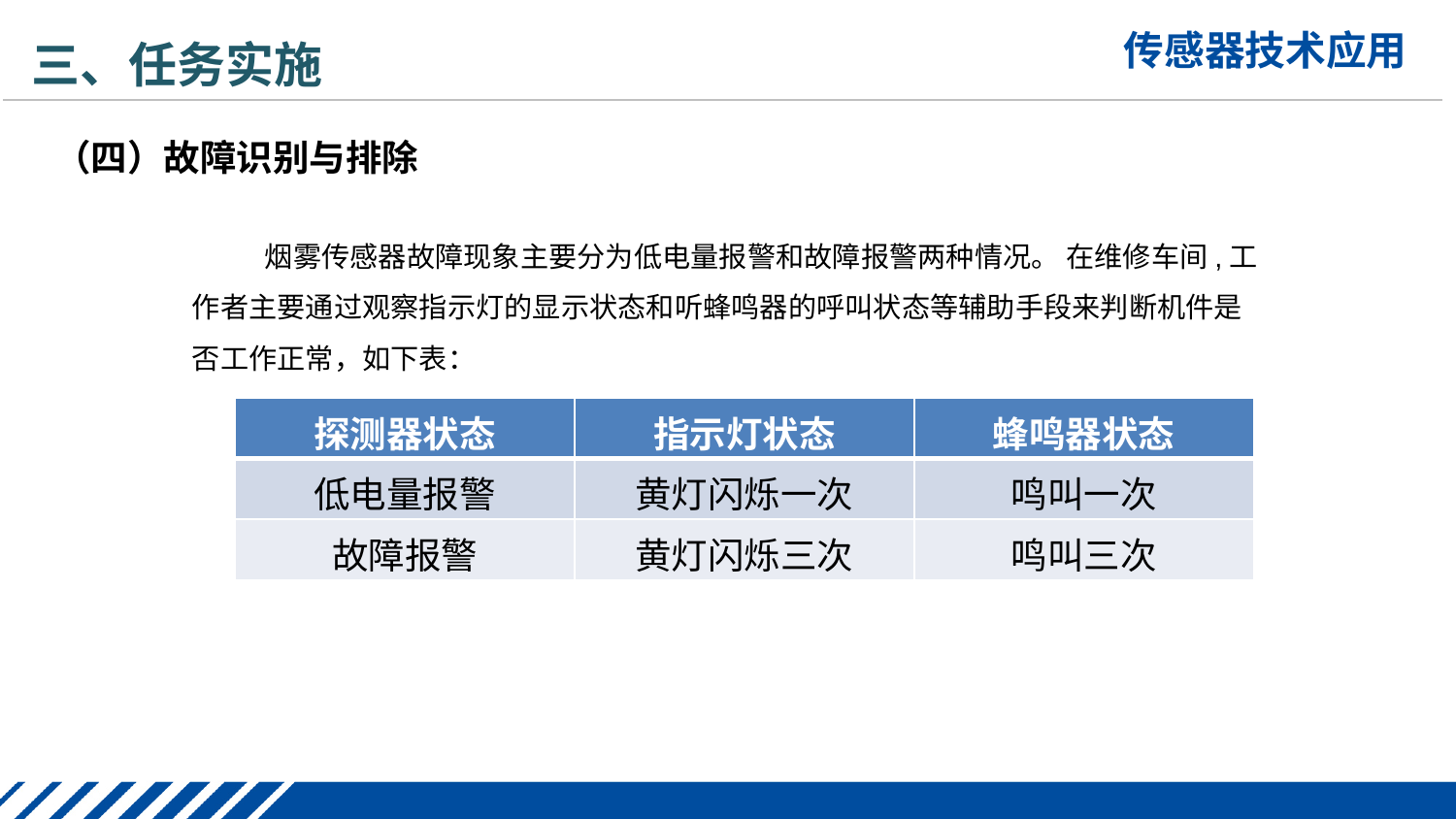

三、任务实施
（四）故障识别与排除
烟雾传感器故障现象主要分为低电量报警和故障报警两种情况。 在维修车间,工作者主要通过观察指示灯的显示状态和听蜂鸣器的呼叫状态等辅助手段来判断机件是否工作正常，如下表：

| 探测器状态 | 指示灯状态 | 蜂鸣器状态 |
| --- | --- | --- |
| 低电量报警 | 黄灯闪烁一次 | 鸣叫一次 |
| 故障报警 | 黄灯闪烁三次 | 鸣叫三次 |